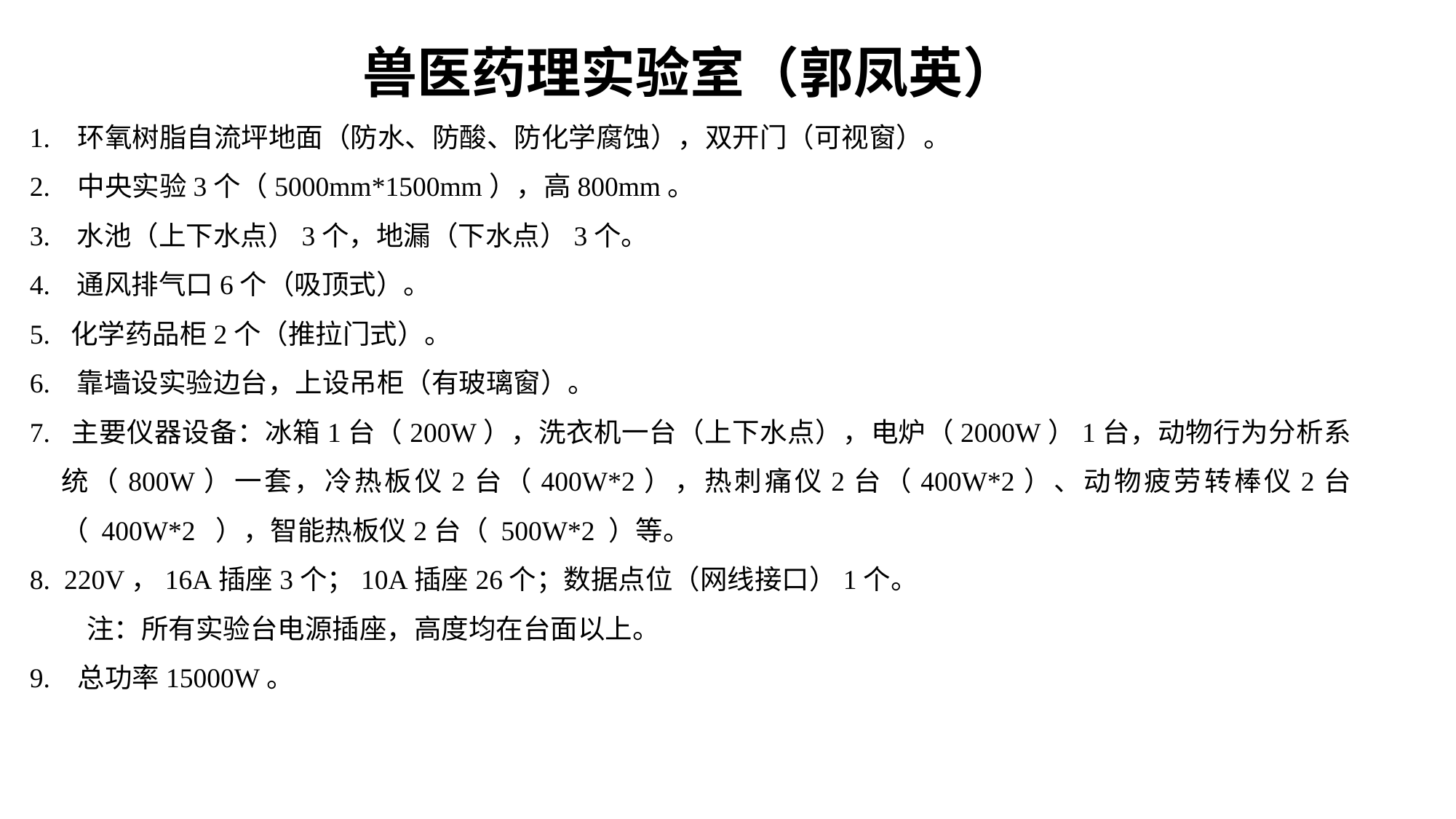

兽医药理实验室（郭凤英）
1.   环氧树脂自流坪地面（防水、防酸、防化学腐蚀），双开门（可视窗）。
2.   中央实验3个（5000mm*1500mm），高800mm。
3.   水池（上下水点）3个，地漏（下水点）3个。
4.   通风排气口6个（吸顶式）。
5.  化学药品柜2个（推拉门式）。
6.   靠墙设实验边台，上设吊柜（有玻璃窗）。
7.  主要仪器设备：冰箱1台（200W），洗衣机一台（上下水点），电炉（2000W）1台，动物行为分析系统（800W）一套，冷热板仪2台（400W*2），热刺痛仪2台（400W*2）、动物疲劳转棒仪2台（ 400W*2  ），智能热板仪2台（ 500W*2 ）等。
8.  220V，16A插座3个；10A插座26个；数据点位（网线接口）1个。
   注：所有实验台电源插座，高度均在台面以上。
9.   总功率15000W。